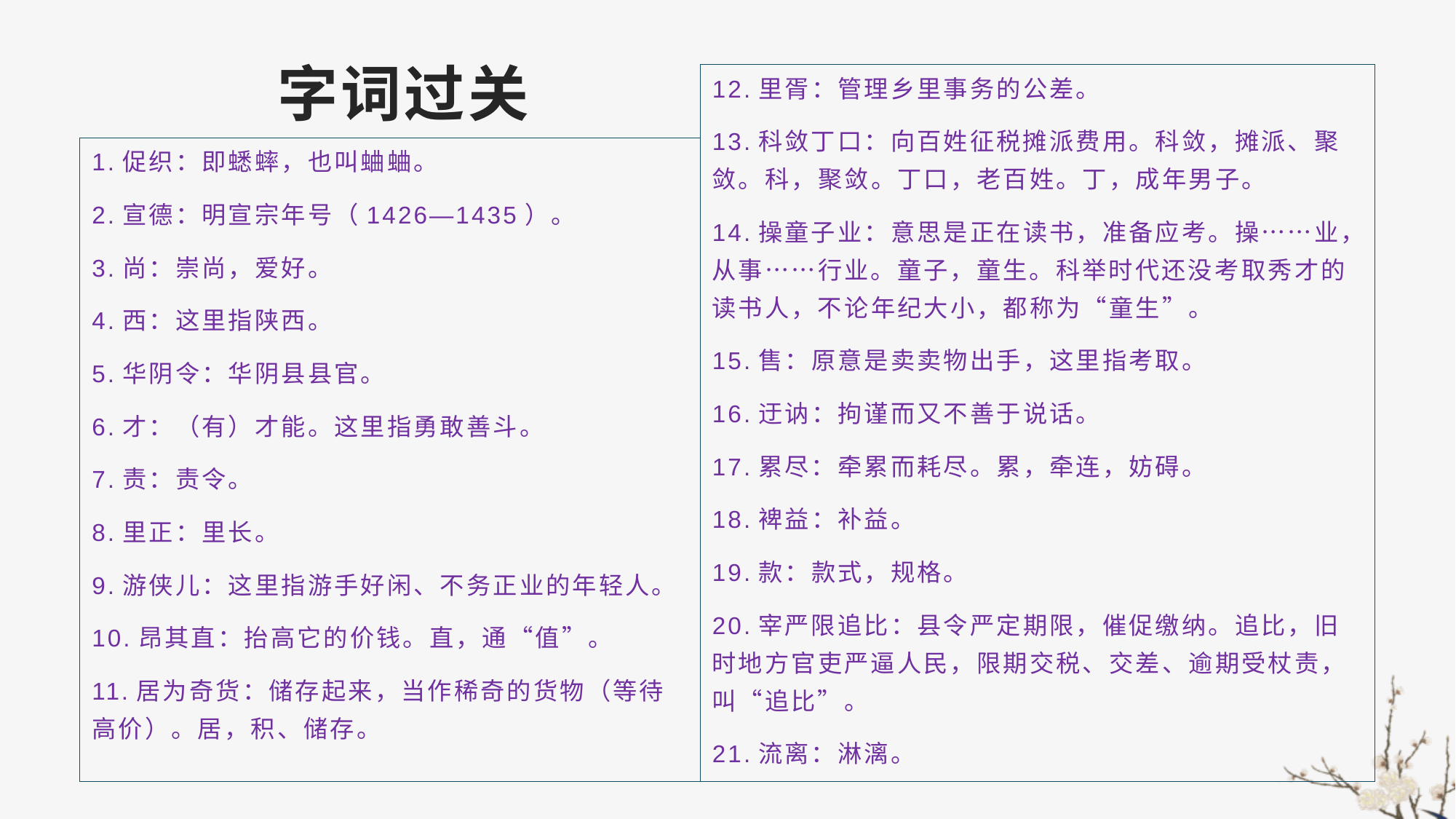

# 字词过关
12.里胥：管理乡里事务的公差。
13.科敛丁口：向百姓征税摊派费用。科敛，摊派、聚敛。科，聚敛。丁口，老百姓。丁，成年男子。
14.操童子业：意思是正在读书，准备应考。操……业，从事……行业。童子，童生。科举时代还没考取秀才的读书人，不论年纪大小，都称为“童生”。
15.售：原意是卖卖物出手，这里指考取。
16.迂讷：拘谨而又不善于说话。
17.累尽：牵累而耗尽。累，牵连，妨碍。
18.裨益：补益。
19.款：款式，规格。
20.宰严限追比：县令严定期限，催促缴纳。追比，旧时地方官吏严逼人民，限期交税、交差、逾期受杖责，叫“追比”。
21.流离：淋漓。

1.促织：即蟋蟀，也叫蛐蛐。
2.宣德：明宣宗年号（1426—1435）。
3.尚：崇尚，爱好。
4.西：这里指陕西。
5.华阴令：华阴县县官。
6.才：（有）才能。这里指勇敢善斗。
7.责：责令。
8.里正：里长。
9.游侠儿：这里指游手好闲、不务正业的年轻人。
10.昂其直：抬高它的价钱。直，通“值”。
11.居为奇货：储存起来，当作稀奇的货物（等待高价）。居，积、储存。